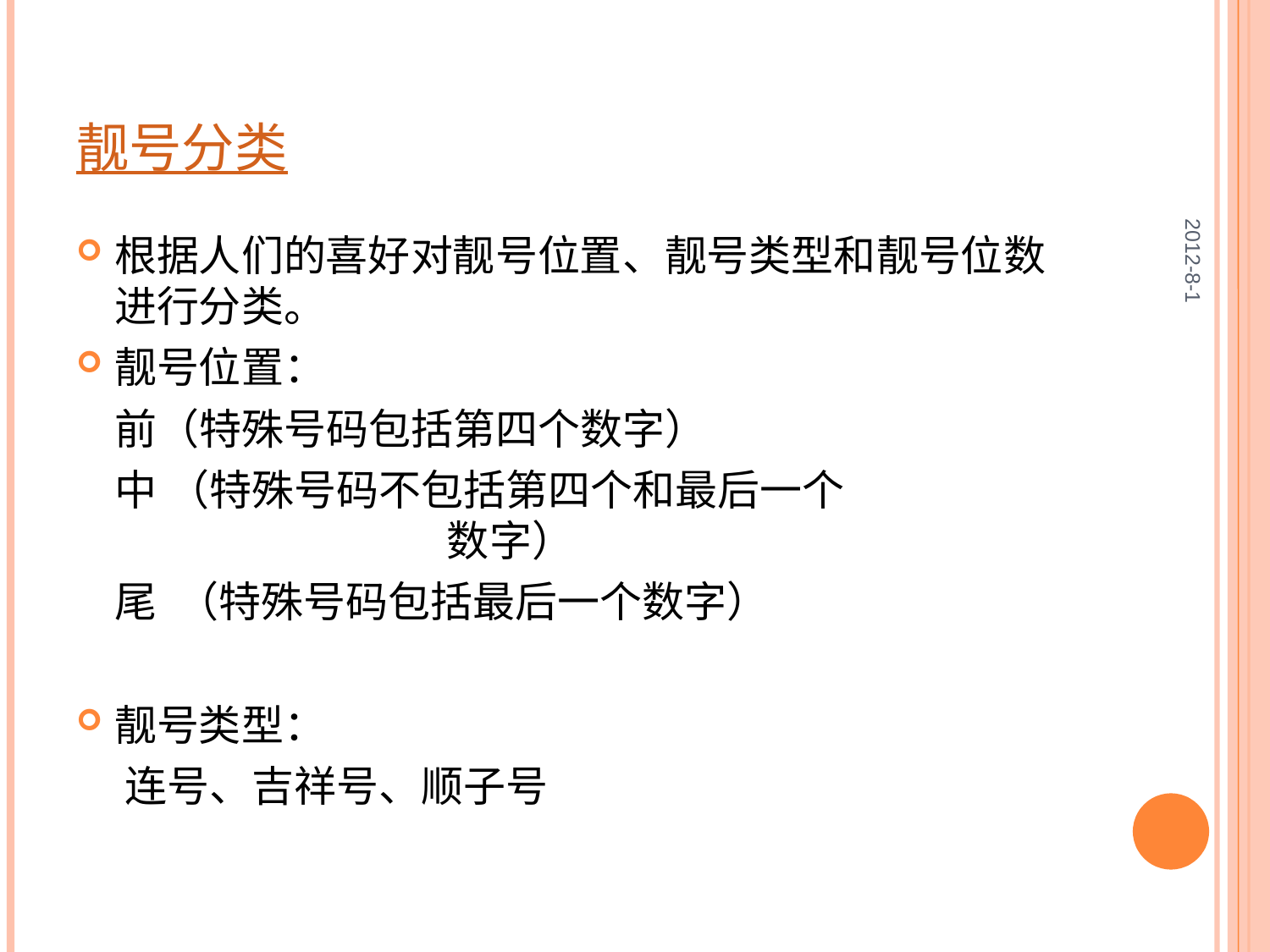

# 靓号分类
2012-8-1
根据人们的喜好对靓号位置、靓号类型和靓号位数进行分类。
靓号位置：
   前（特殊号码包括第四个数字）
   中 （特殊号码不包括第四个和最后一个                                                             数字）
   尾  （特殊号码包括最后一个数字）

靓号类型：
    连号、吉祥号、顺子号